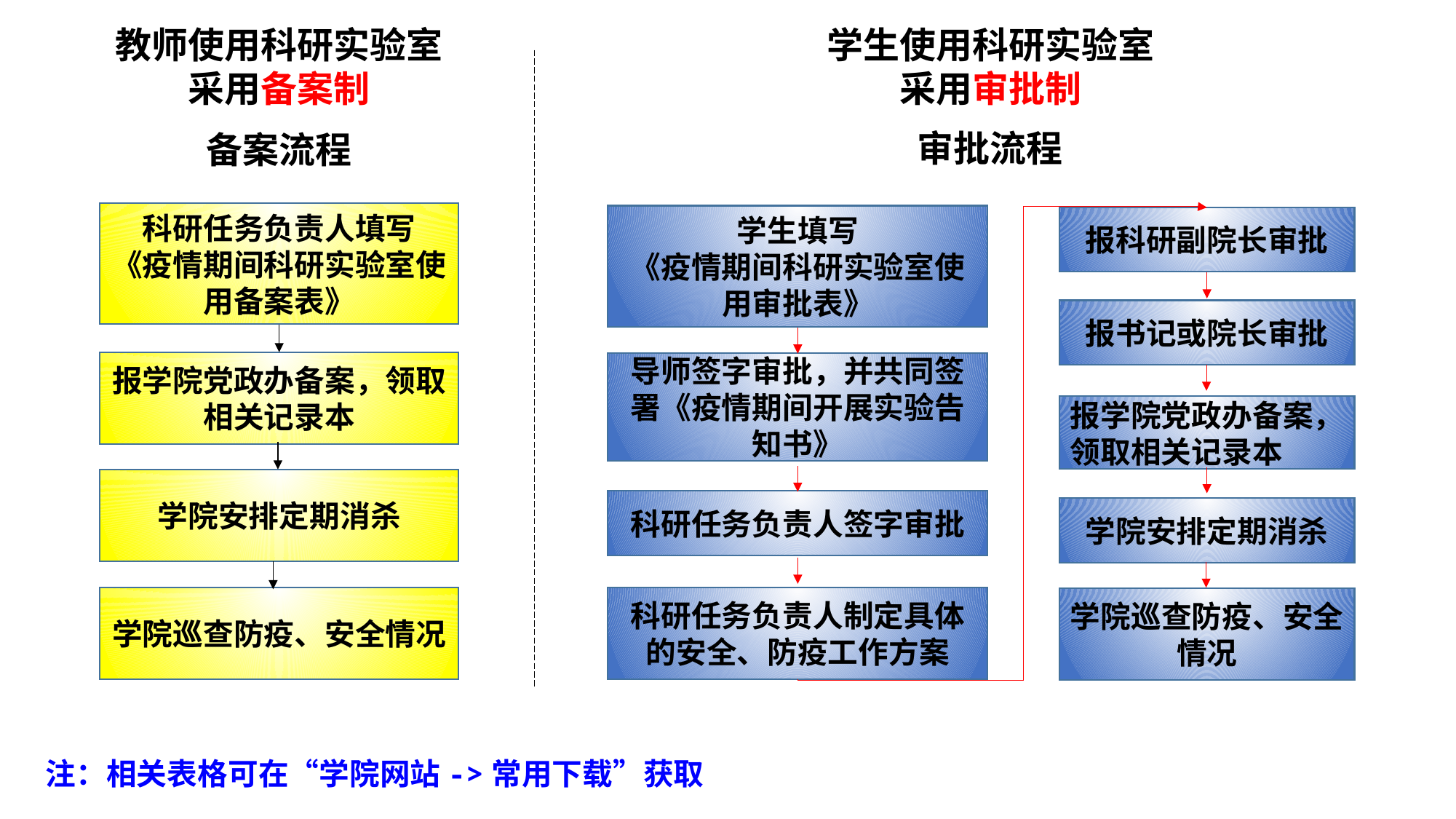

教师使用科研实验室采用备案制
学生使用科研实验室采用审批制
审批流程
备案流程
科研任务负责人填写
《疫情期间科研实验室使用备案表》
学生填写
《疫情期间科研实验室使用审批表》
报科研副院长审批
报书记或院长审批
报学院党政办备案，领取相关记录本
导师签字审批，并共同签署《疫情期间开展实验告知书》
报学院党政办备案，领取相关记录本
学院安排定期消杀
科研任务负责人签字审批
学院安排定期消杀
科研任务负责人制定具体的安全、防疫工作方案
学院巡查防疫、安全情况
学院巡查防疫、安全情况
    注：相关表格可在“学院网站->常用下载”获取